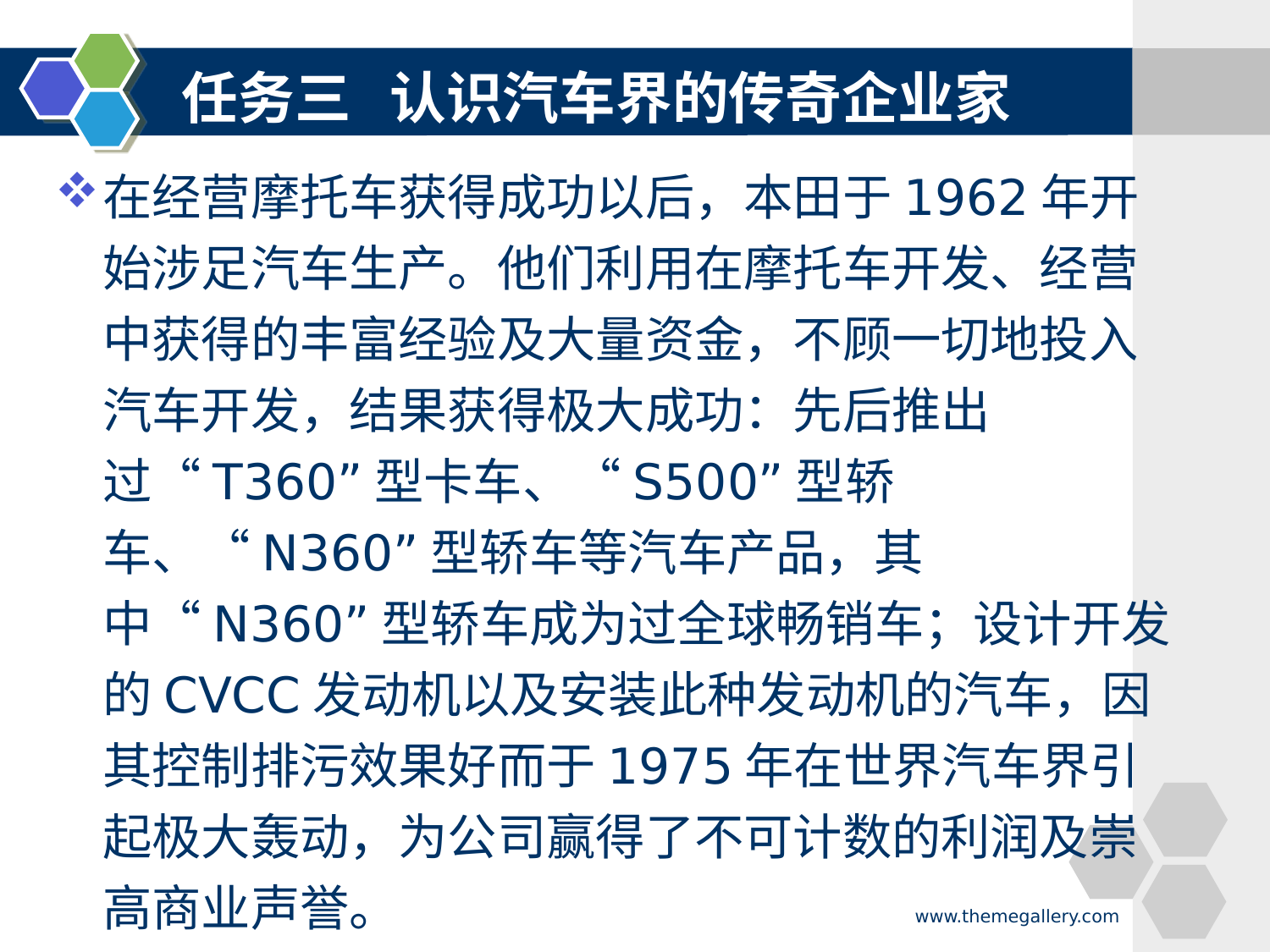

#
任务三   认识汽车界的传奇企业家
在经营摩托车获得成功以后，本田于1962年开始涉足汽车生产。他们利用在摩托车开发、经营中获得的丰富经验及大量资金，不顾一切地投入汽车开发，结果获得极大成功：先后推出过“T360”型卡车、“S500”型轿车、“N360”型轿车等汽车产品，其中“N360”型轿车成为过全球畅销车；设计开发的CVCC发动机以及安装此种发动机的汽车，因其控制排污效果好而于1975年在世界汽车界引起极大轰动，为公司赢得了不可计数的利润及崇高商业声誉。
www.themegallery.com